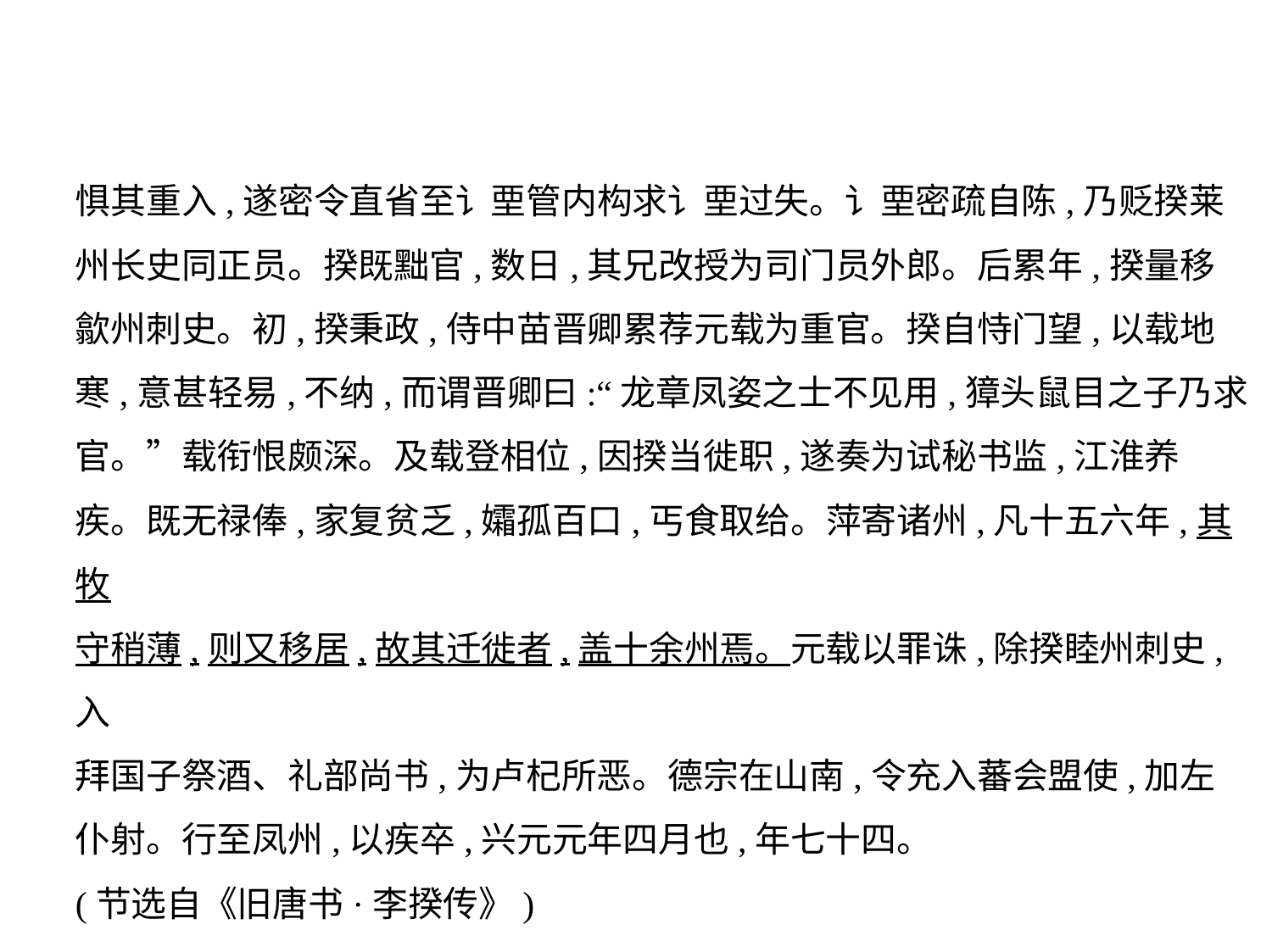

惧其重入,遂密令直省至讠垔管内构求讠垔过失。讠垔密疏自陈,乃贬揆莱
州长史同正员。揆既黜官,数日,其兄改授为司门员外郎。后累年,揆量移
歙州刺史。初,揆秉政,侍中苗晋卿累荐元载为重官。揆自恃门望,以载地
寒,意甚轻易,不纳,而谓晋卿曰:“龙章凤姿之士不见用,獐头鼠目之子乃求
官。”载衔恨颇深。及载登相位,因揆当徙职,遂奏为试秘书监,江淮养
疾。既无禄俸,家复贫乏,孀孤百口,丐食取给。萍寄诸州,凡十五六年,其牧
守稍薄,则又移居,故其迁徙者,盖十余州焉。元载以罪诛,除揆睦州刺史,入
拜国子祭酒、礼部尚书,为卢杞所恶。德宗在山南,令充入蕃会盟使,加左
仆射。行至凤州,以疾卒,兴元元年四月也,年七十四。
(节选自《旧唐书·李揆传》)